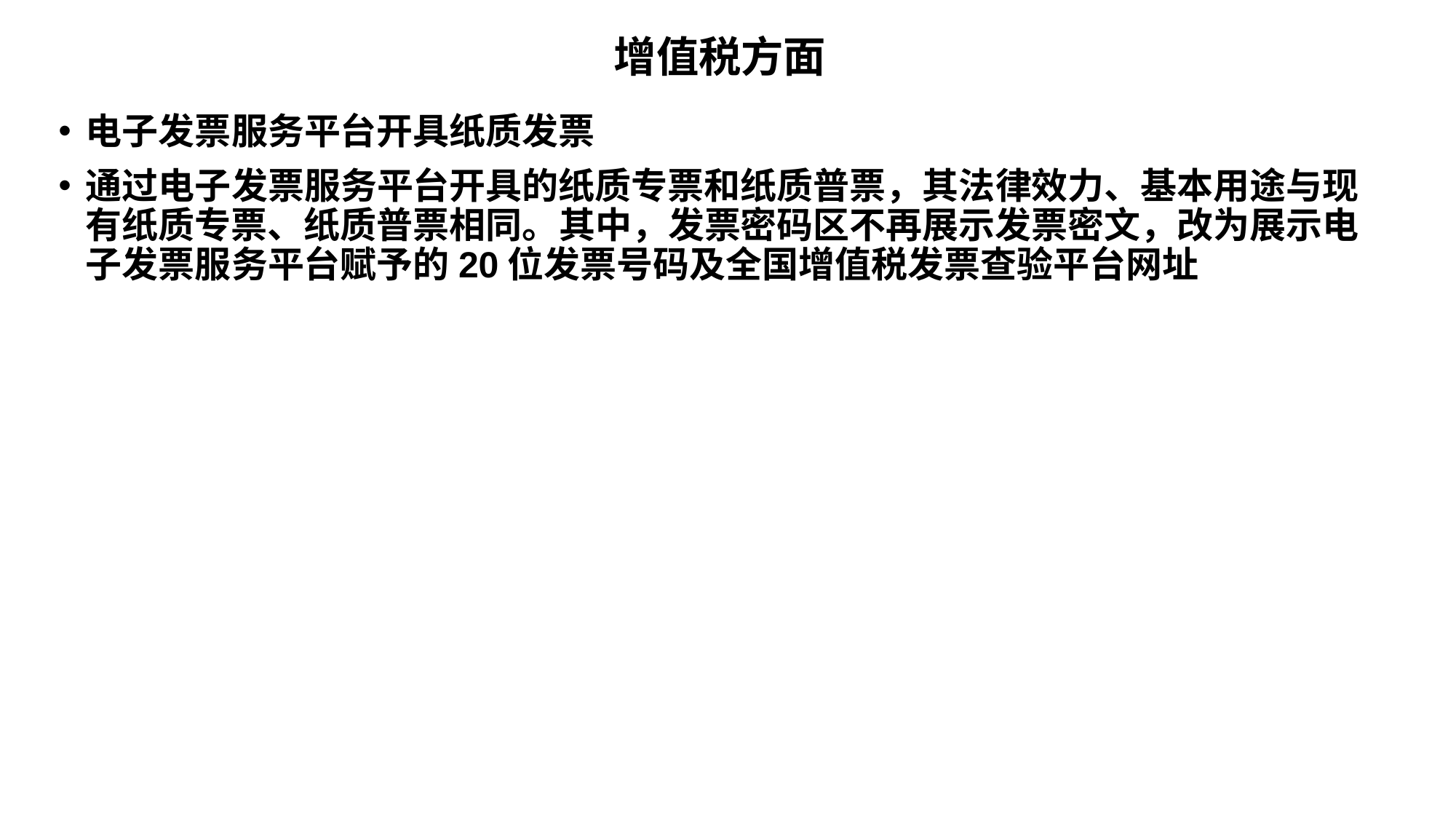

# 增值税方面
电子发票服务平台开具纸质发票
通过电子发票服务平台开具的纸质专票和纸质普票，其法律效力、基本用途与现有纸质专票、纸质普票相同。其中，发票密码区不再展示发票密文，改为展示电子发票服务平台赋予的20位发票号码及全国增值税发票查验平台网址